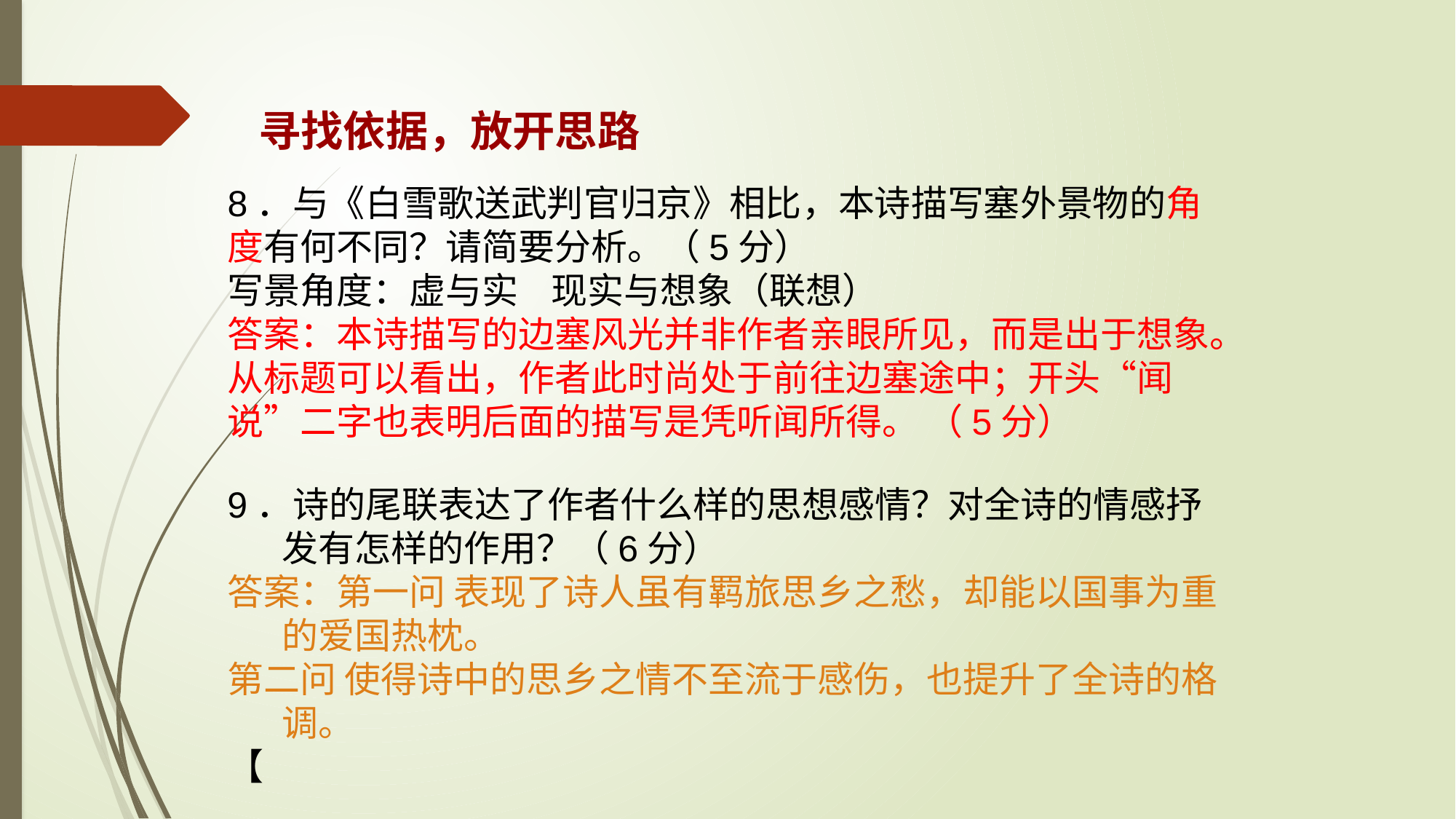

寻找依据，放开思路

8．与《白雪歌送武判官归京》相比，本诗描写塞外景物的角度有何不同？请简要分析。（5分）
写景角度：虚与实    现实与想象（联想）
答案：本诗描写的边塞风光并非作者亲眼所见，而是出于想象。从标题可以看出，作者此时尚处于前往边塞途中；开头“闻说”二字也表明后面的描写是凭听闻所得。 （5分）

9．诗的尾联表达了作者什么样的思想感情？对全诗的情感抒发有怎样的作用？（6分）
答案：第一问 表现了诗人虽有羁旅思乡之愁，却能以国事为重的爱国热枕。
第二问 使得诗中的思乡之情不至流于感伤，也提升了全诗的格调。
【